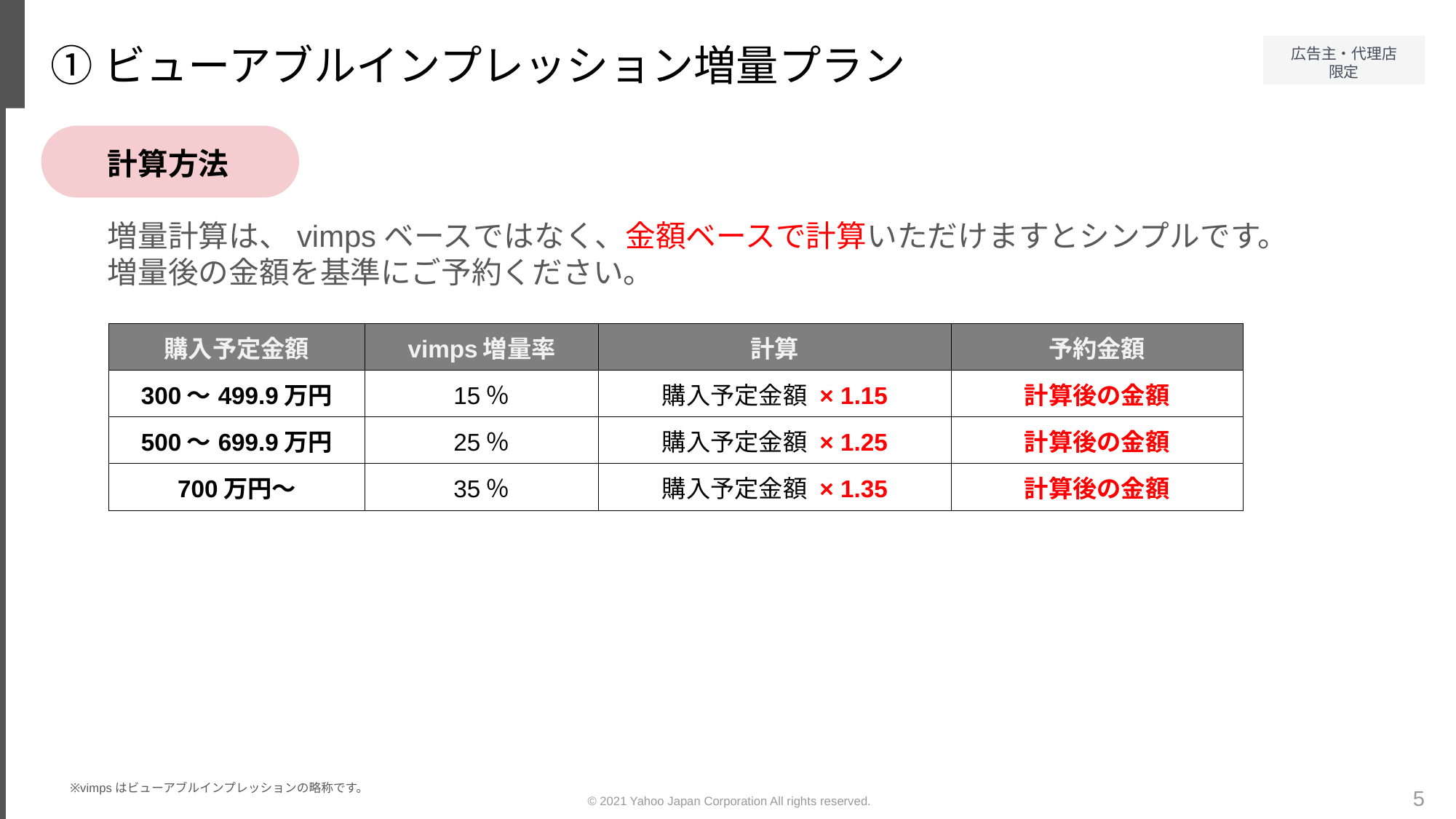

①ビューアブルインプレッション増量プラン

計算方法
増量計算は、vimpsベースではなく、金額ベースで計算いただけますとシンプルです。
増量後の金額を基準にご予約ください。
| 購入予定金額 | vimps増量率 | 計算 | 予約金額 |
| --- | --- | --- | --- |
| 300～499.9万円 | 15％ | 購入予定金額 × 1.15 | 計算後の金額 |
| 500～699.9万円 | 25％ | 購入予定金額 × 1.25 | 計算後の金額 |
| 700万円～ | 35％ | 購入予定金額 × 1.35 | 計算後の金額 |
※vimpsはビューアブルインプレッションの略称です。
5